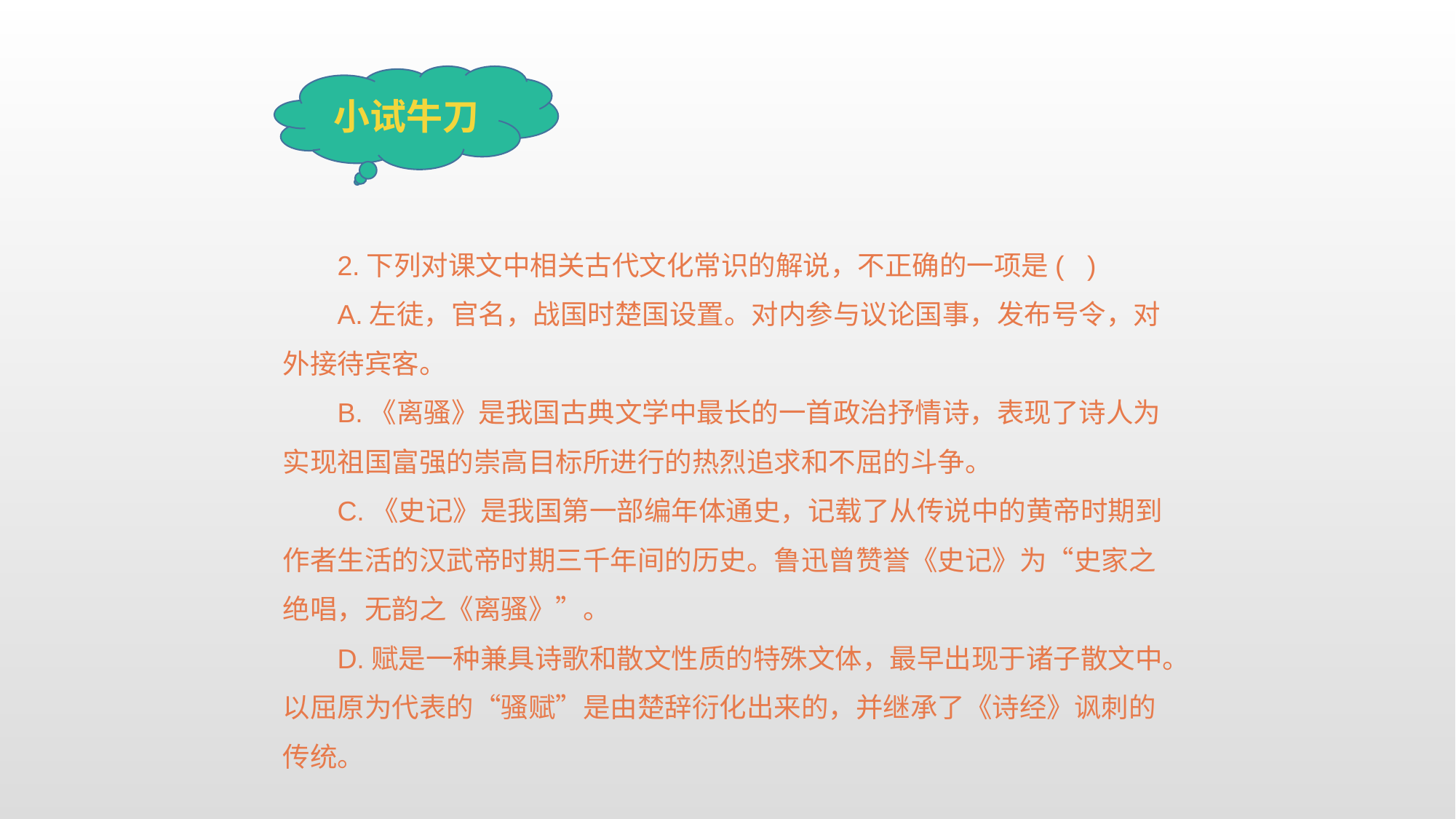

小试牛刀
2.下列对课文中相关古代文化常识的解说，不正确的一项是(   )
A.左徒，官名，战国时楚国设置。对内参与议论国事，发布号令，对外接待宾客。
B.《离骚》是我国古典文学中最长的一首政治抒情诗，表现了诗人为实现祖国富强的崇高目标所进行的热烈追求和不屈的斗争。
C.《史记》是我国第一部编年体通史，记载了从传说中的黄帝时期到作者生活的汉武帝时期三千年间的历史。鲁迅曾赞誉《史记》为“史家之绝唱，无韵之《离骚》”。
D.赋是一种兼具诗歌和散文性质的特殊文体，最早出现于诸子散文中。以屈原为代表的“骚赋”是由楚辞衍化出来的，并继承了《诗经》讽刺的传统。